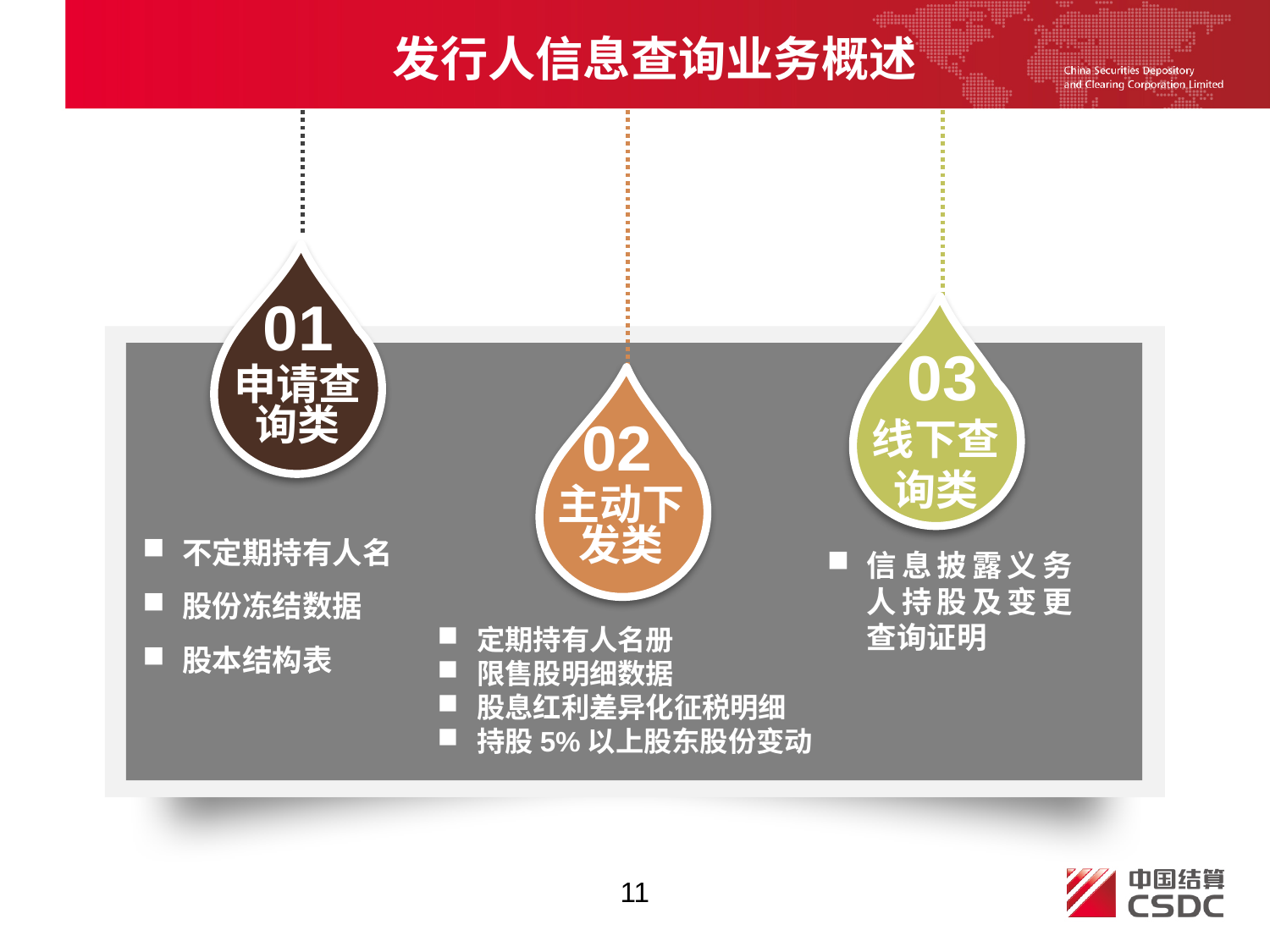

发行人信息查询业务概述

01

03
申请查询类

线下查询类
02
主动下发类
不定期持有人名
股份冻结数据
股本结构表
信息披露义务人持股及变更查询证明
定期持有人名册
限售股明细数据
股息红利差异化征税明细
持股5%以上股东股份变动
11